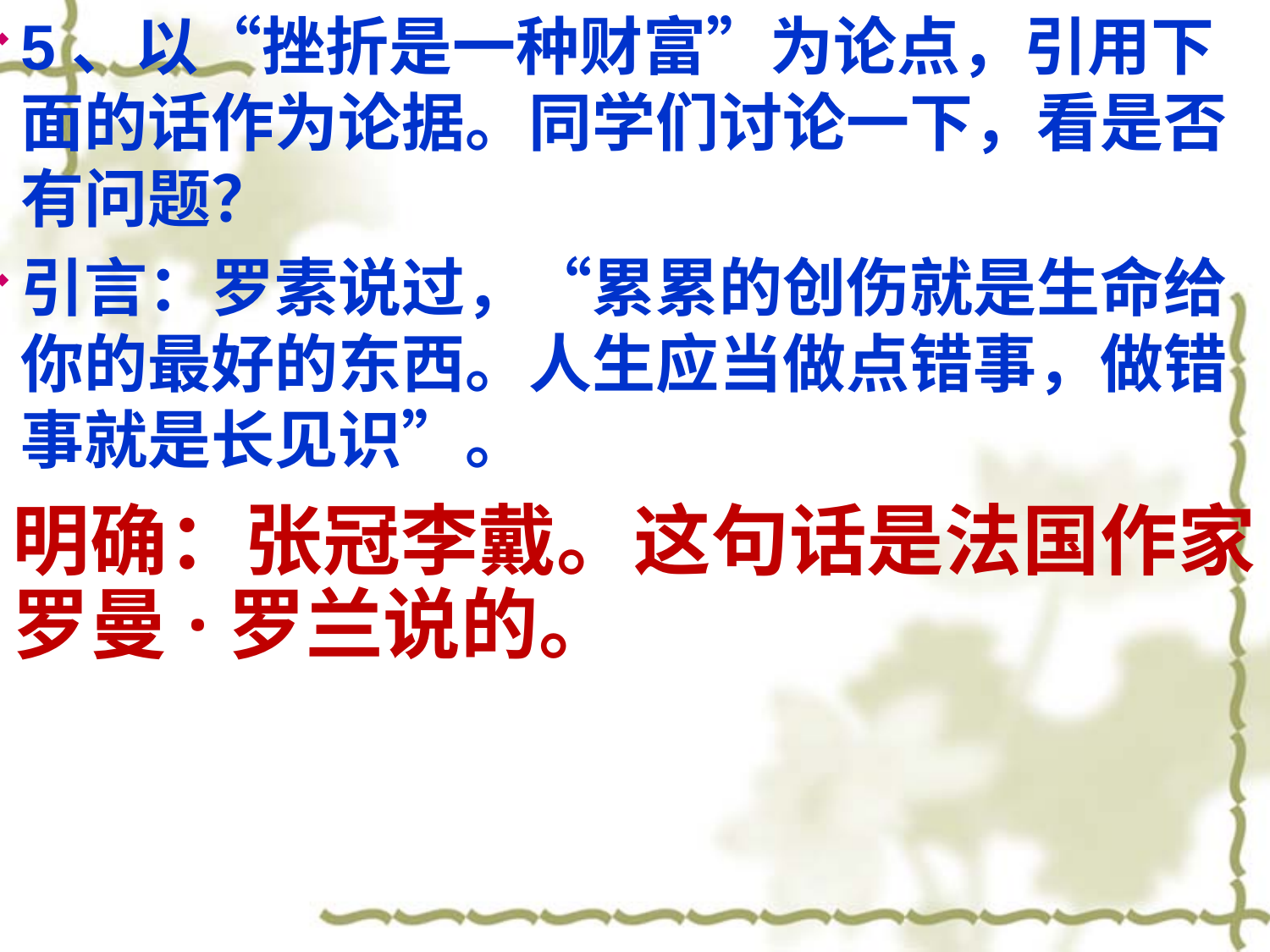

5、以“挫折是一种财富”为论点，引用下面的话作为论据。同学们讨论一下，看是否有问题？
引言：罗素说过，“累累的创伤就是生命给你的最好的东西。人生应当做点错事，做错事就是长见识”。

明确：张冠李戴。这句话是法国作家罗曼·罗兰说的。